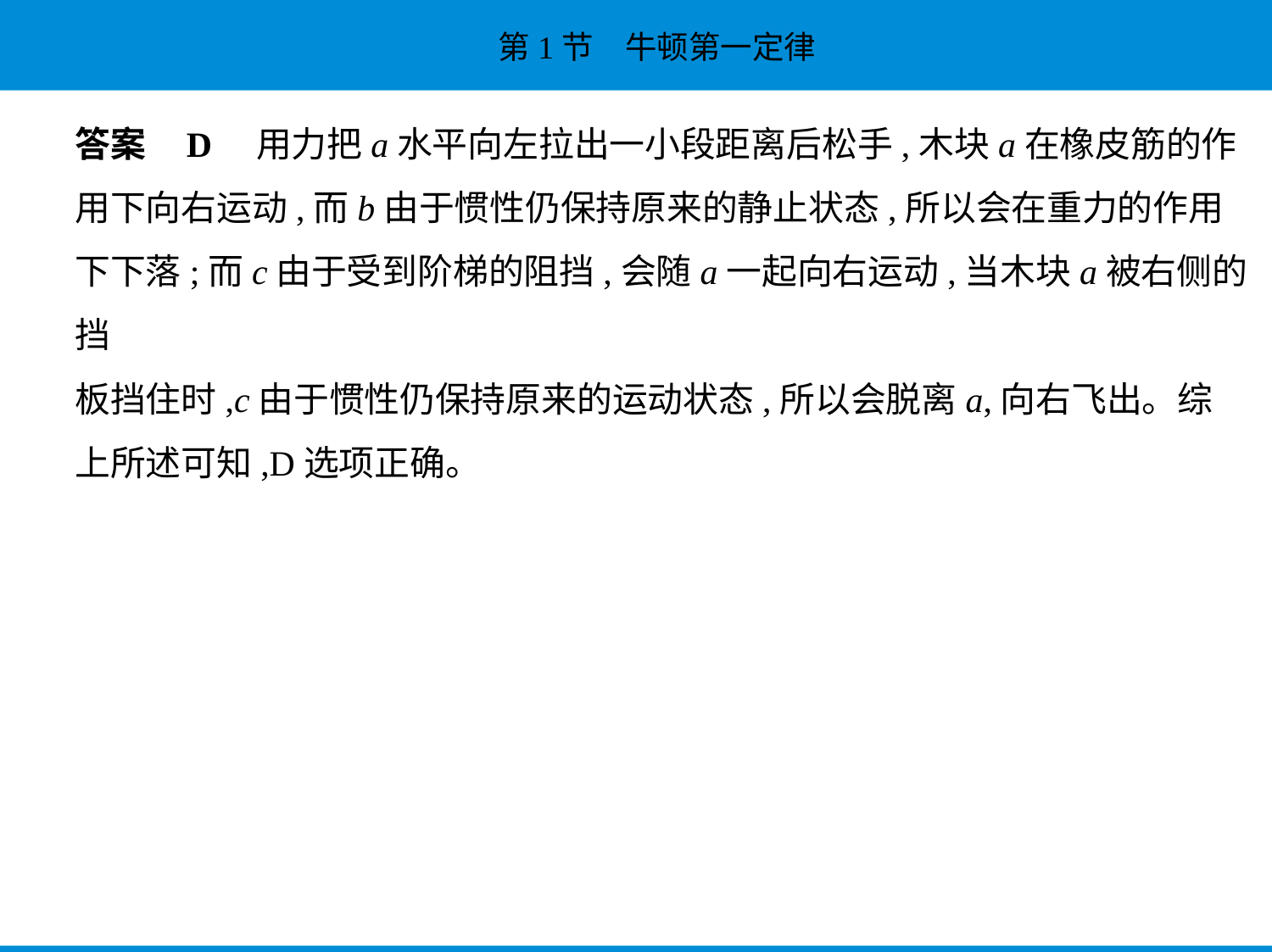

答案    D　用力把a水平向左拉出一小段距离后松手,木块a在橡皮筋的作
用下向右运动,而b由于惯性仍保持原来的静止状态,所以会在重力的作用
下下落;而c由于受到阶梯的阻挡,会随a一起向右运动,当木块a被右侧的挡
板挡住时,c由于惯性仍保持原来的运动状态,所以会脱离a,向右飞出。综
上所述可知,D选项正确。